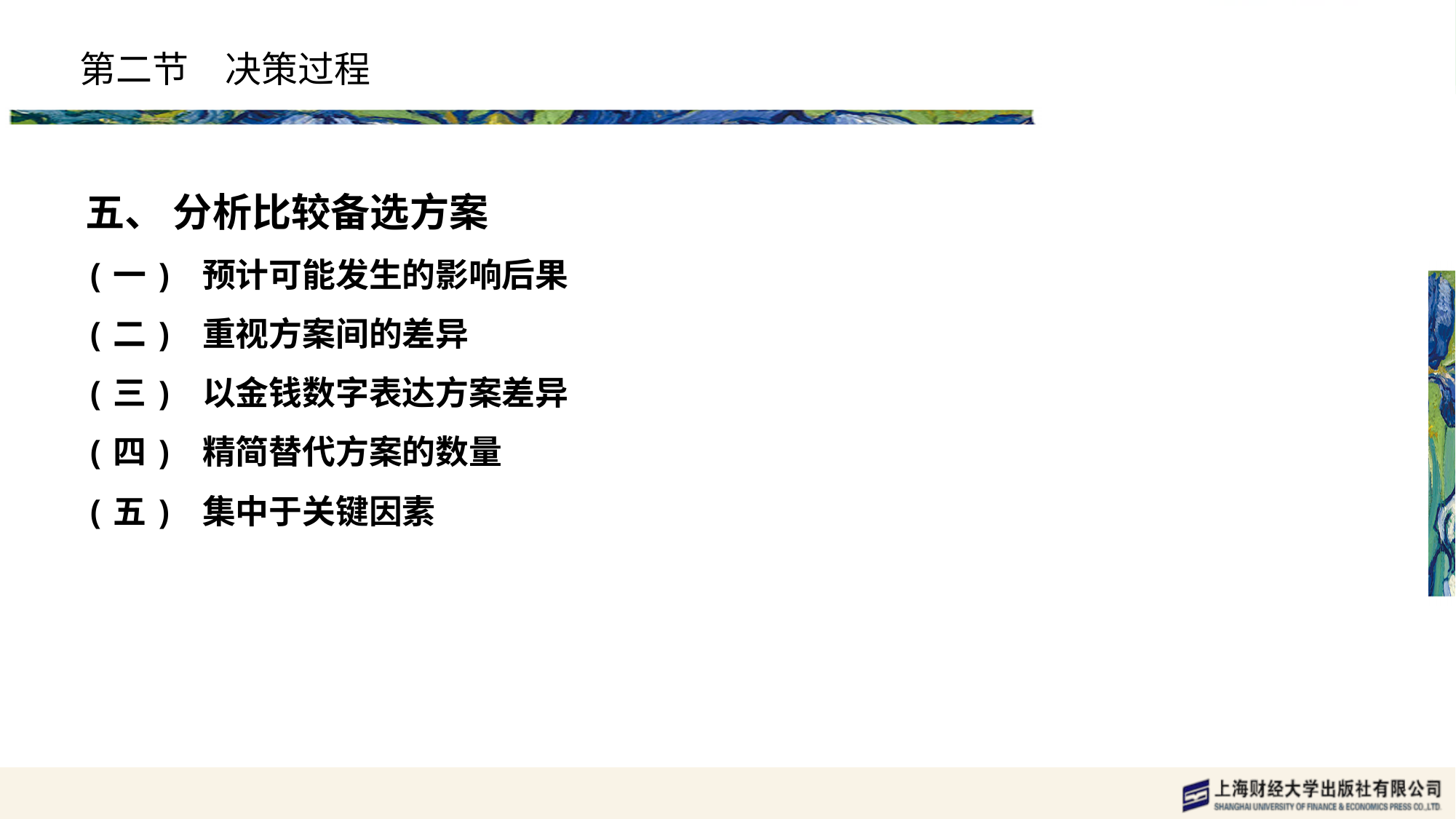

# 第二节　决策过程
五、 分析比较备选方案
(一) 预计可能发生的影响后果
(二) 重视方案间的差异
(三) 以金钱数字表达方案差异
(四) 精简替代方案的数量
(五) 集中于关键因素